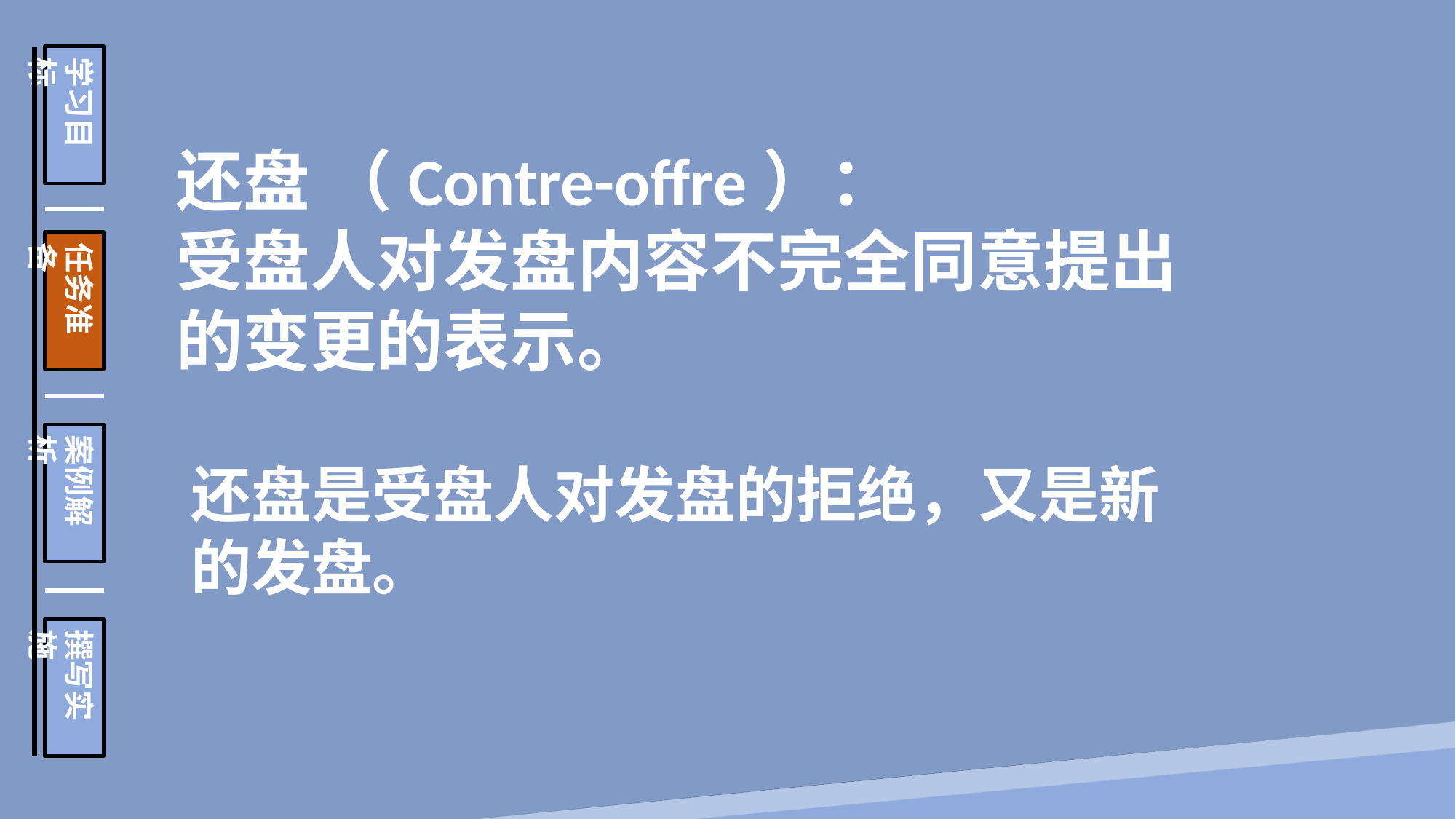

学习目标
任务准备
案例解析
撰写实施
还盘 （Contre-offre）：
受盘人对发盘内容不完全同意提出的变更的表示。

还盘是受盘人对发盘的拒绝，又是新的发盘。